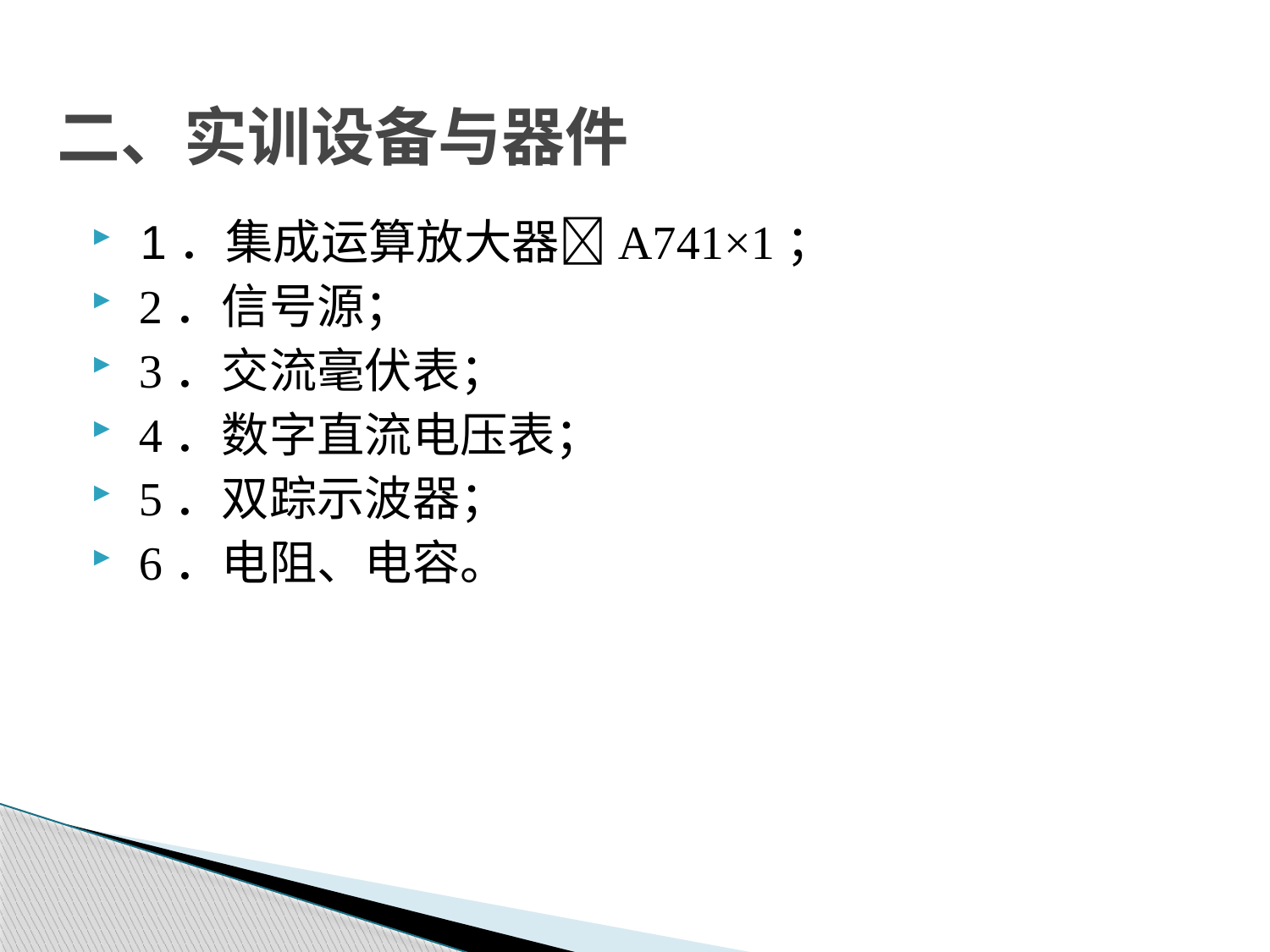

# 二、实训设备与器件
 1．集成运算放大器μA741×1；
 2．信号源；
 3．交流毫伏表；
 4．数字直流电压表；
 5．双踪示波器；
 6．电阻、电容。